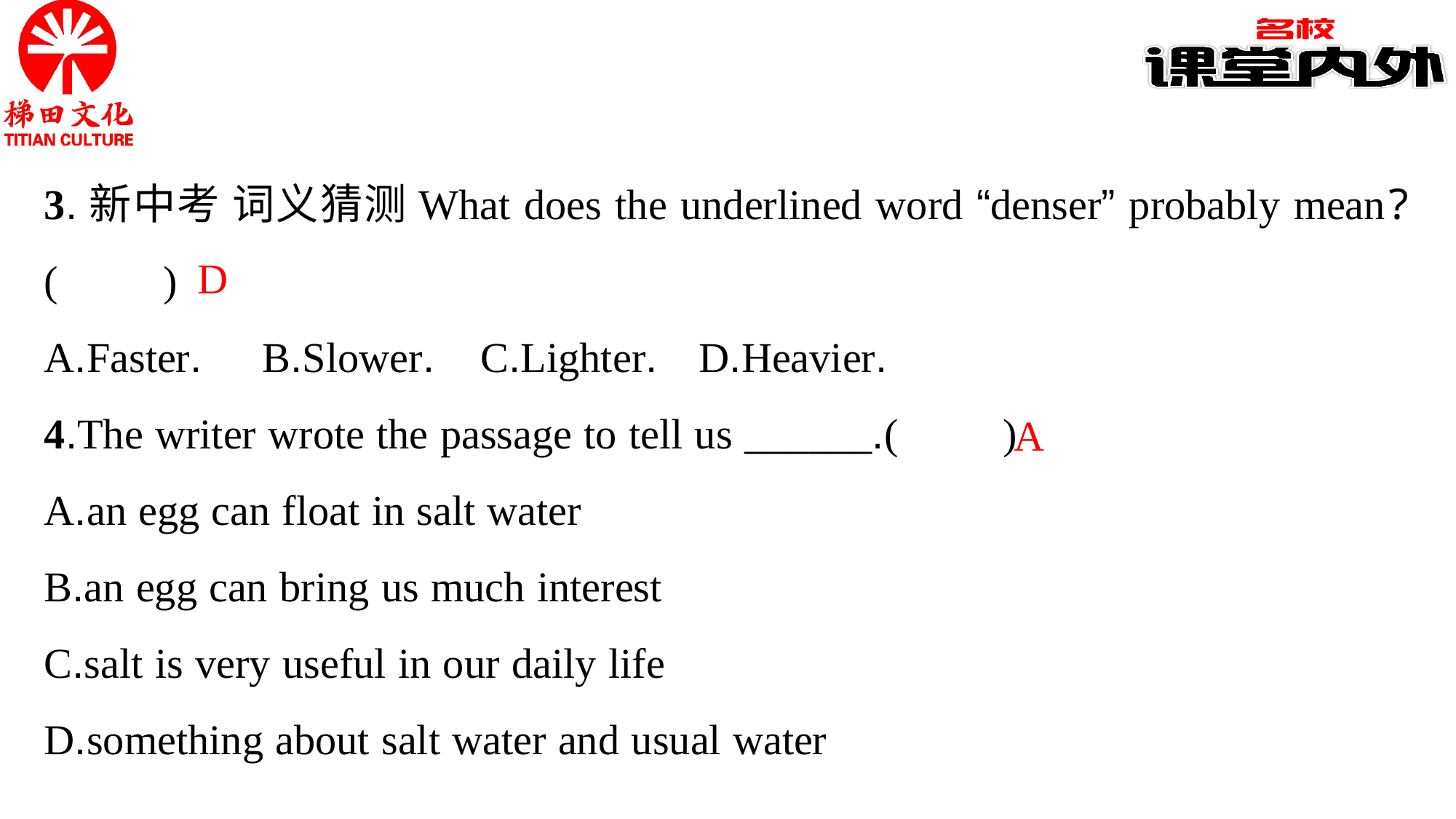

3.新中考 词义猜测What does the underlined word “denser” probably mean?(　　)
A.Faster.	B.Slower.	C.Lighter.	D.Heavier.
4.The writer wrote the passage to tell us ______.(　　)
A.an egg can float in salt water
B.an egg can bring us much interest
C.salt is very useful in our daily life
D.something about salt water and usual water
D
A